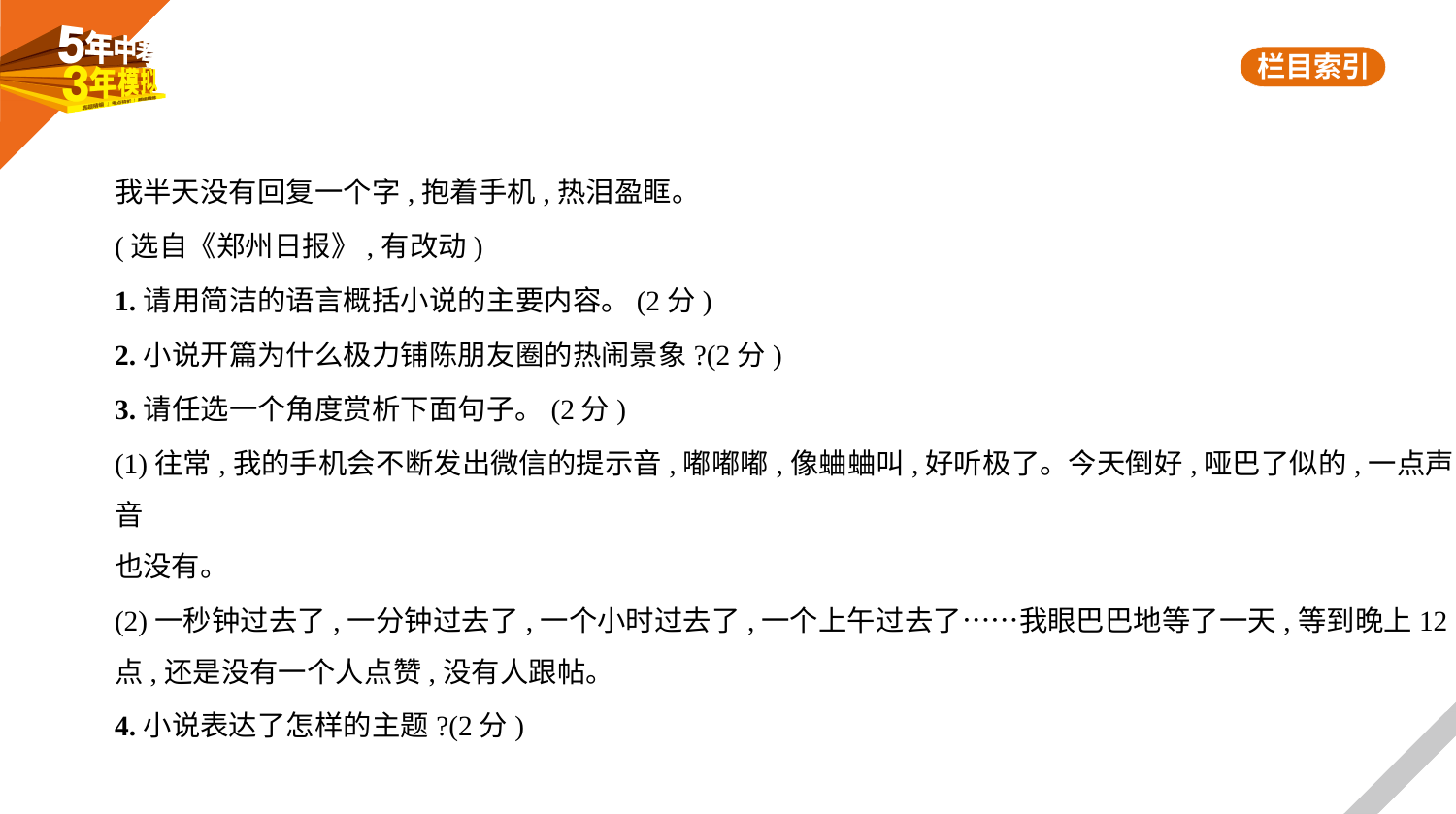

我半天没有回复一个字,抱着手机,热泪盈眶。
(选自《郑州日报》,有改动)
1.请用简洁的语言概括小说的主要内容。(2分)
2.小说开篇为什么极力铺陈朋友圈的热闹景象?(2分)
3.请任选一个角度赏析下面句子。(2分)
(1)往常,我的手机会不断发出微信的提示音,嘟嘟嘟,像蛐蛐叫,好听极了。今天倒好,哑巴了似的,一点声音
也没有。
(2)一秒钟过去了,一分钟过去了,一个小时过去了,一个上午过去了……我眼巴巴地等了一天,等到晚上12
点,还是没有一个人点赞,没有人跟帖。
4.小说表达了怎样的主题?(2分)